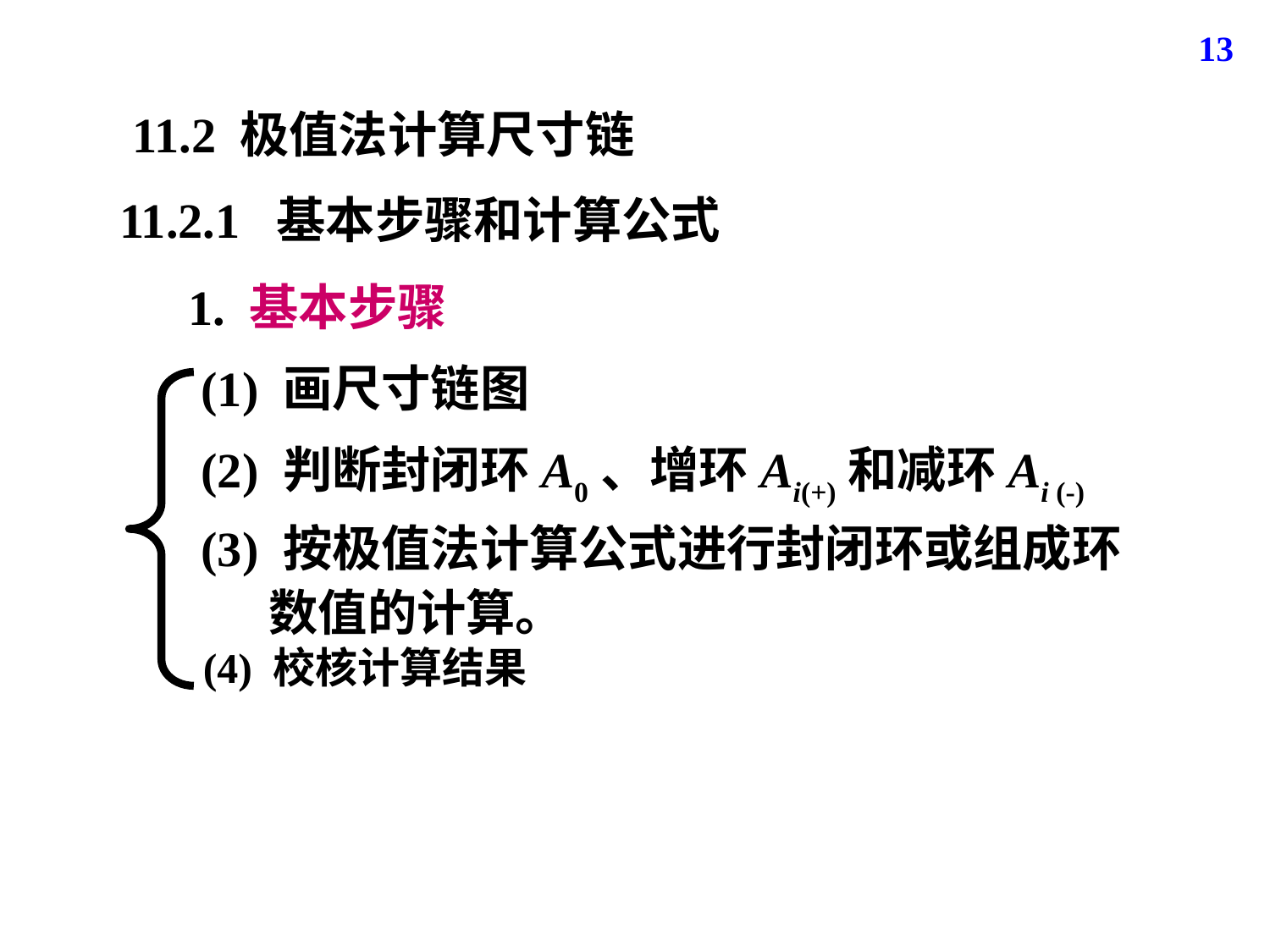

13
11.2 极值法计算尺寸链
11.2.1  基本步骤和计算公式
1. 基本步骤
(1) 画尺寸链图

(2) 判断封闭环A0、增环Ai(+)和减环Ai (-)
(3) 按极值法计算公式进行封闭环或组成环
     数值的计算。
(4) 校核计算结果